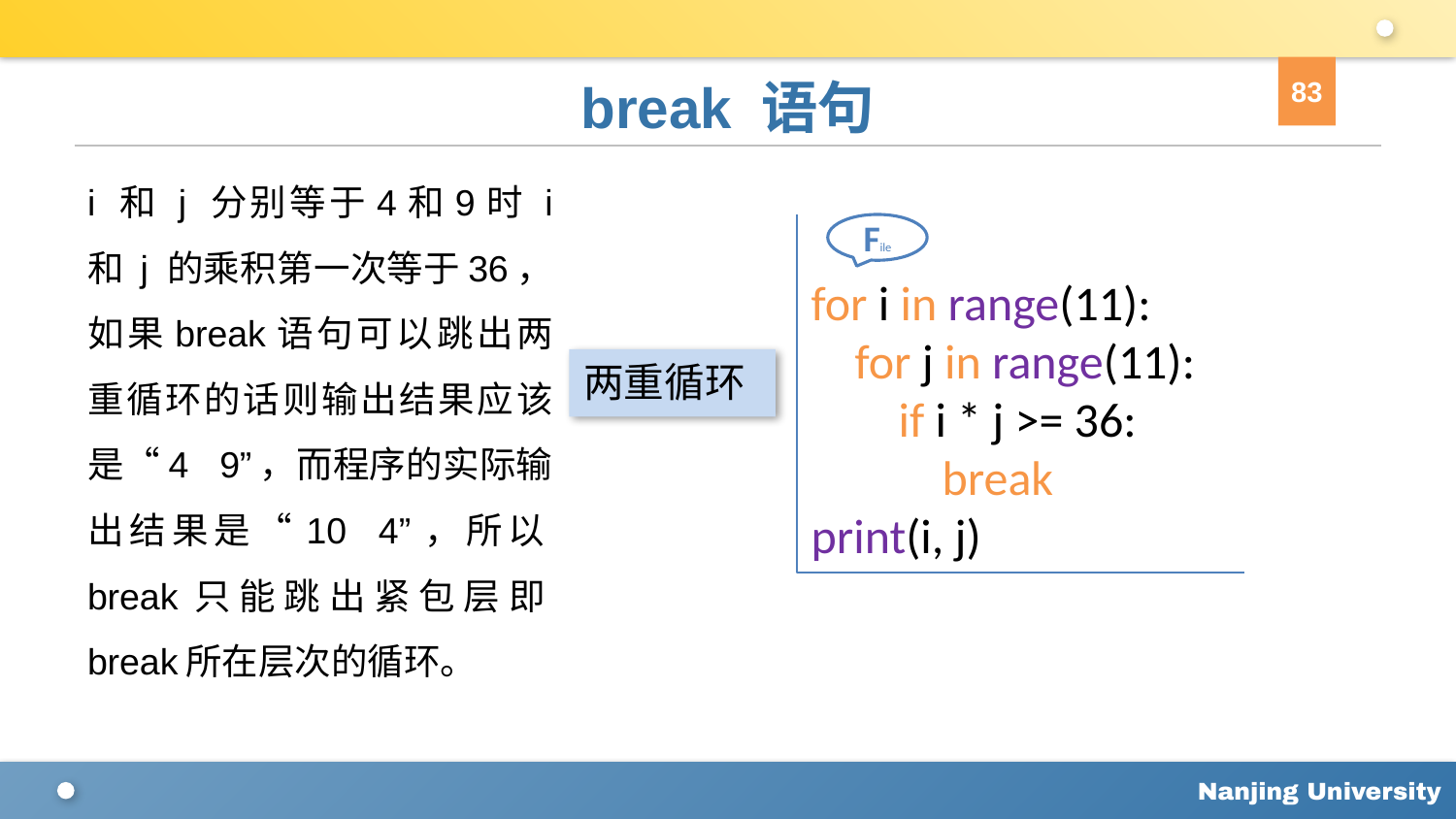

83
# break 语句
i 和 j 分别等于4和9时 i 和 j 的乘积第一次等于36，如果break语句可以跳出两重循环的话则输出结果应该是“4   9”，而程序的实际输出结果是“10  4”，所以break只能跳出紧包层即break所在层次的循环。

for i in range(11):
    for j in range(11):
        if i * j >= 36:
            break
print(i, j)
File
两重循环